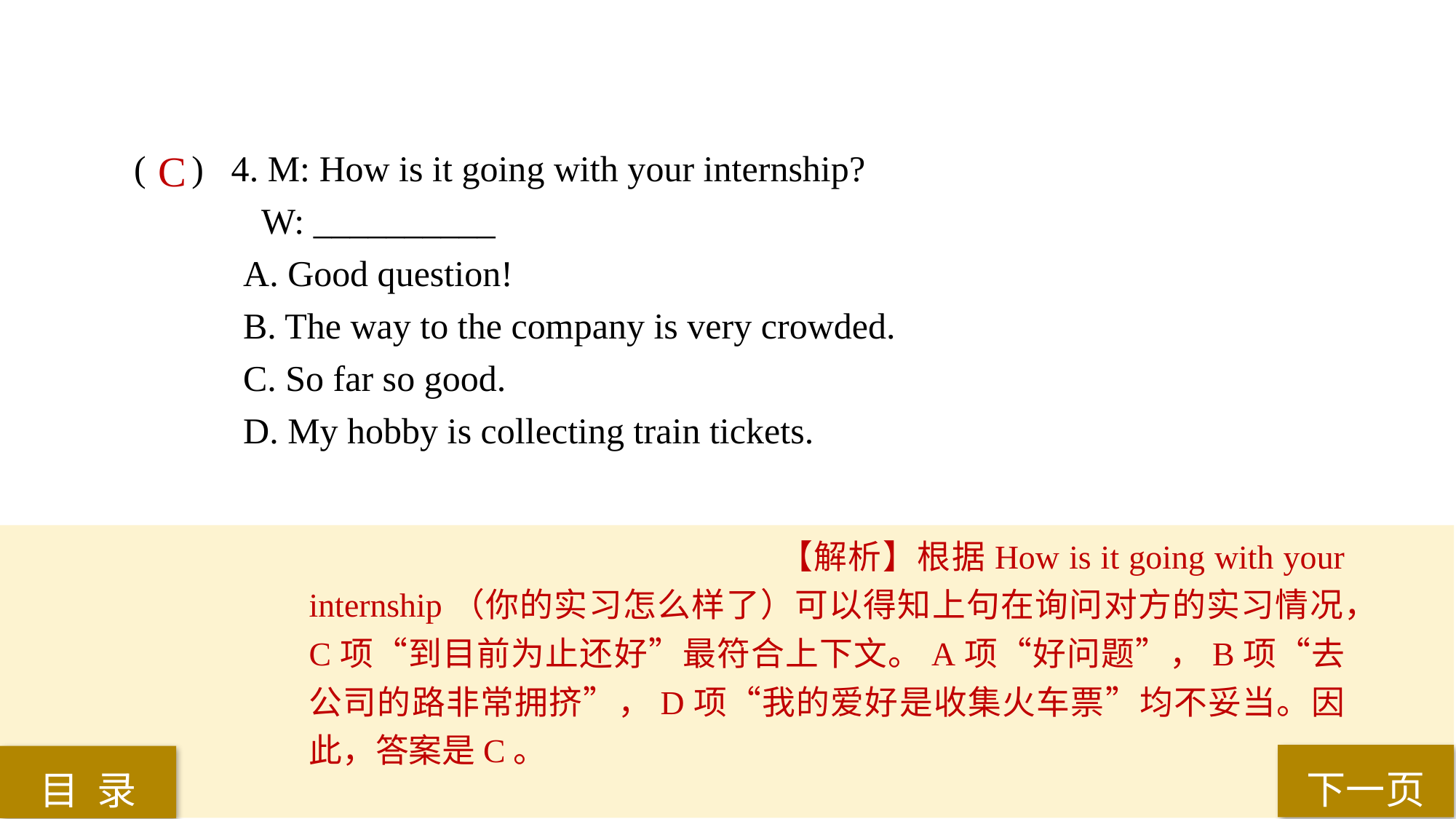

(     )   4. M: How is it going with your internship?
  W: __________
A. Good question!
B. The way to the company is very crowded.
C. So far so good.
D. My hobby is collecting train tickets.
C
【解析】根据How is it going with your internship（你的实习怎么样了）可以得知上句在询问对方的实习情况，C项“到目前为止还好”最符合上下文。A项“好问题”，B项“去公司的路非常拥挤”，D项“我的爱好是收集火车票”均不妥当。因此，答案是C。